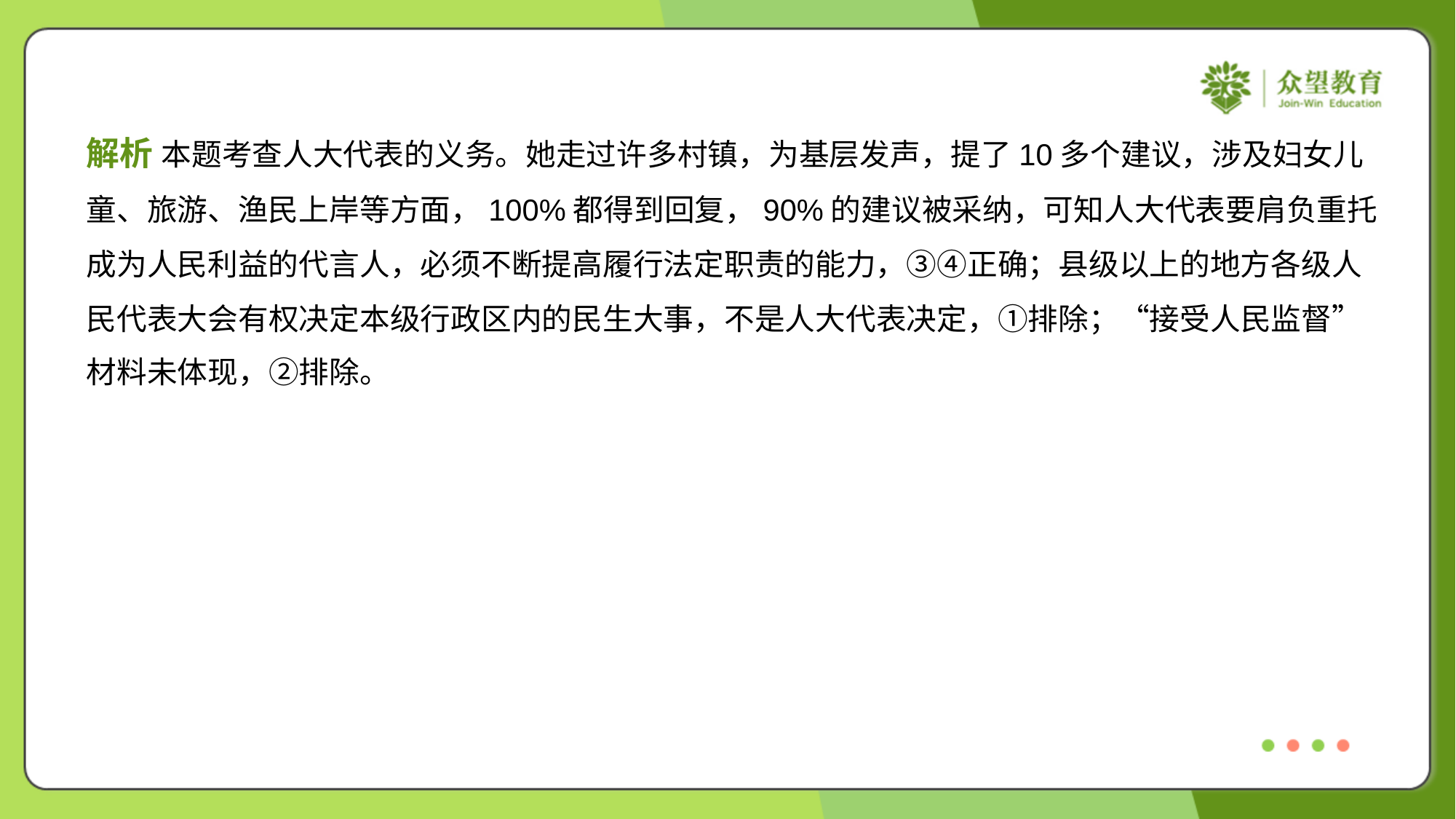

解析 本题考查人大代表的义务。她走过许多村镇，为基层发声，提了10多个建议，涉及妇女儿
童、旅游、渔民上岸等方面，100%都得到回复，90%的建议被采纳，可知人大代表要肩负重托
成为人民利益的代言人，必须不断提高履行法定职责的能力，③④正确；县级以上的地方各级人
民代表大会有权决定本级行政区内的民生大事，不是人大代表决定，①排除；“接受人民监督”
材料未体现，②排除。